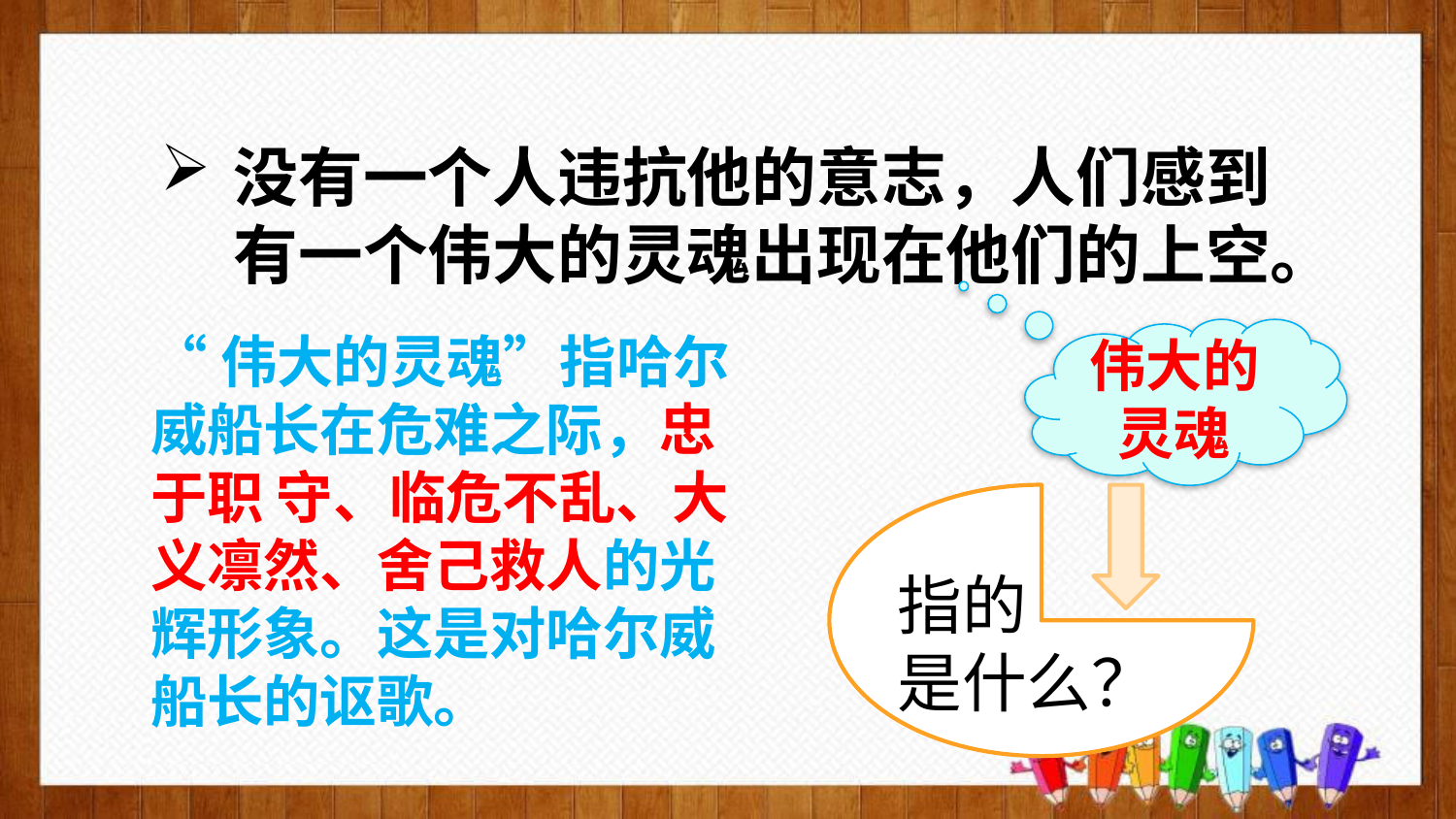

没有一个人违抗他的意志，人们感到有一个伟大的灵魂出现在他们的上空。
“伟大的灵魂”指哈尔威船长在危难之际，忠于职 守、临危不乱、大义凛然、舍己救人的光辉形象。这是对哈尔威船长的讴歌。
伟大的灵魂

指的
是什么？